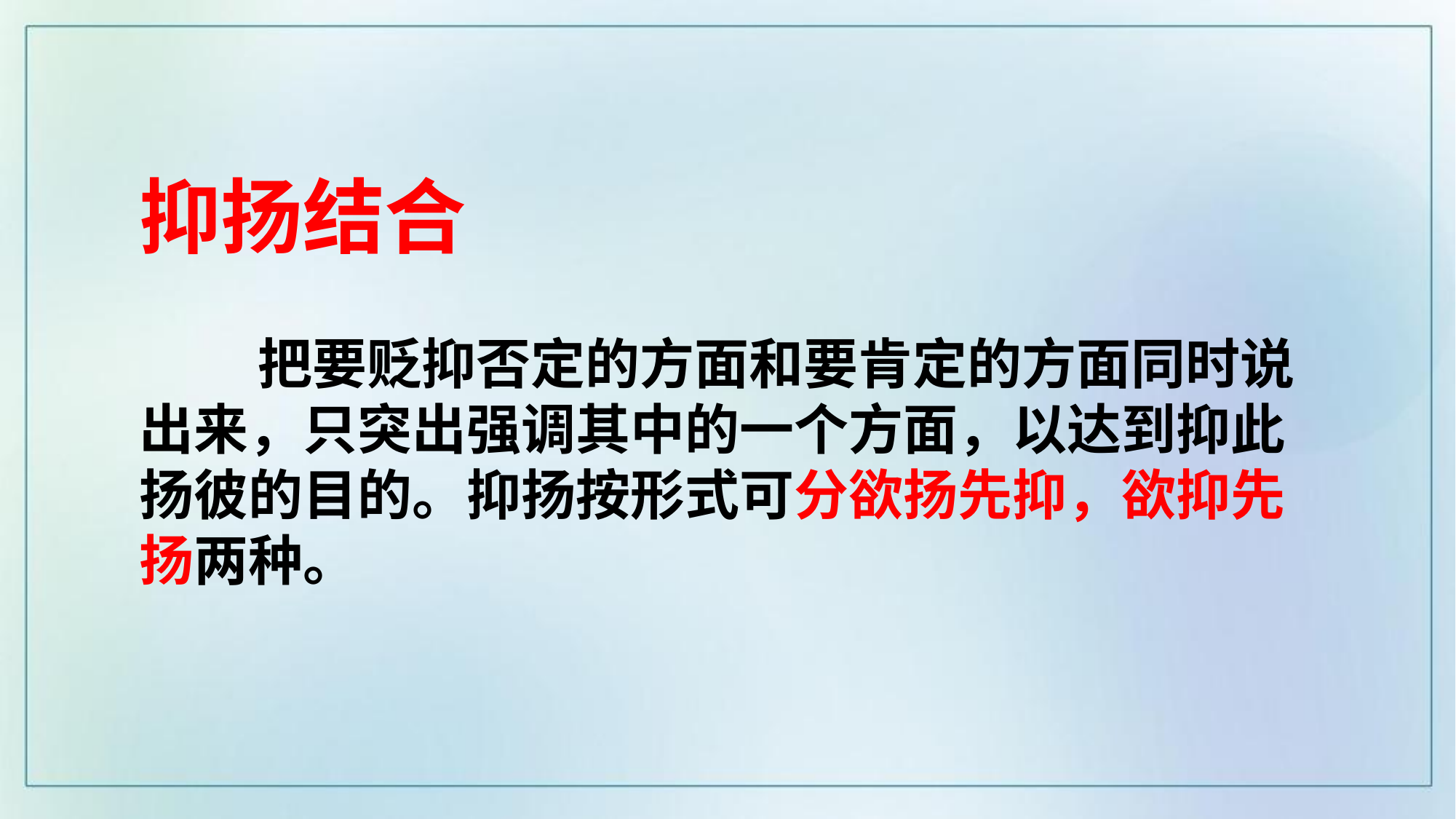

抑扬结合

       把要贬抑否定的方面和要肯定的方面同时说出来，只突出强调其中的一个方面，以达到抑此扬彼的目的。抑扬按形式可分欲扬先抑，欲抑先扬两种。